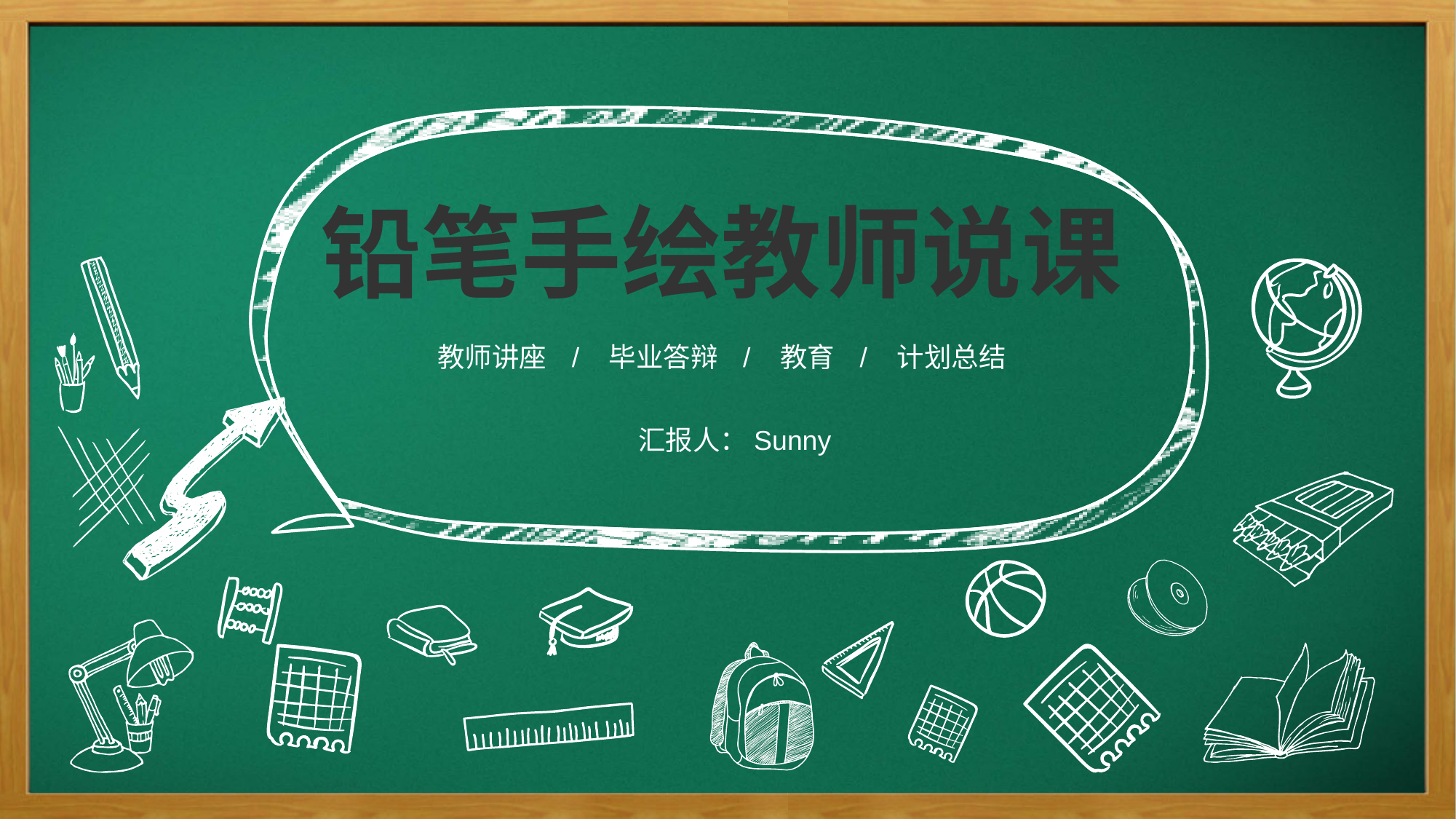

铅笔手绘教师说课

点击添加文本

教师讲座   /   毕业答辩   /   教育   /   计划总结

点击添加文本
汇报人：Sunny

点击添加文本

点击添加文本